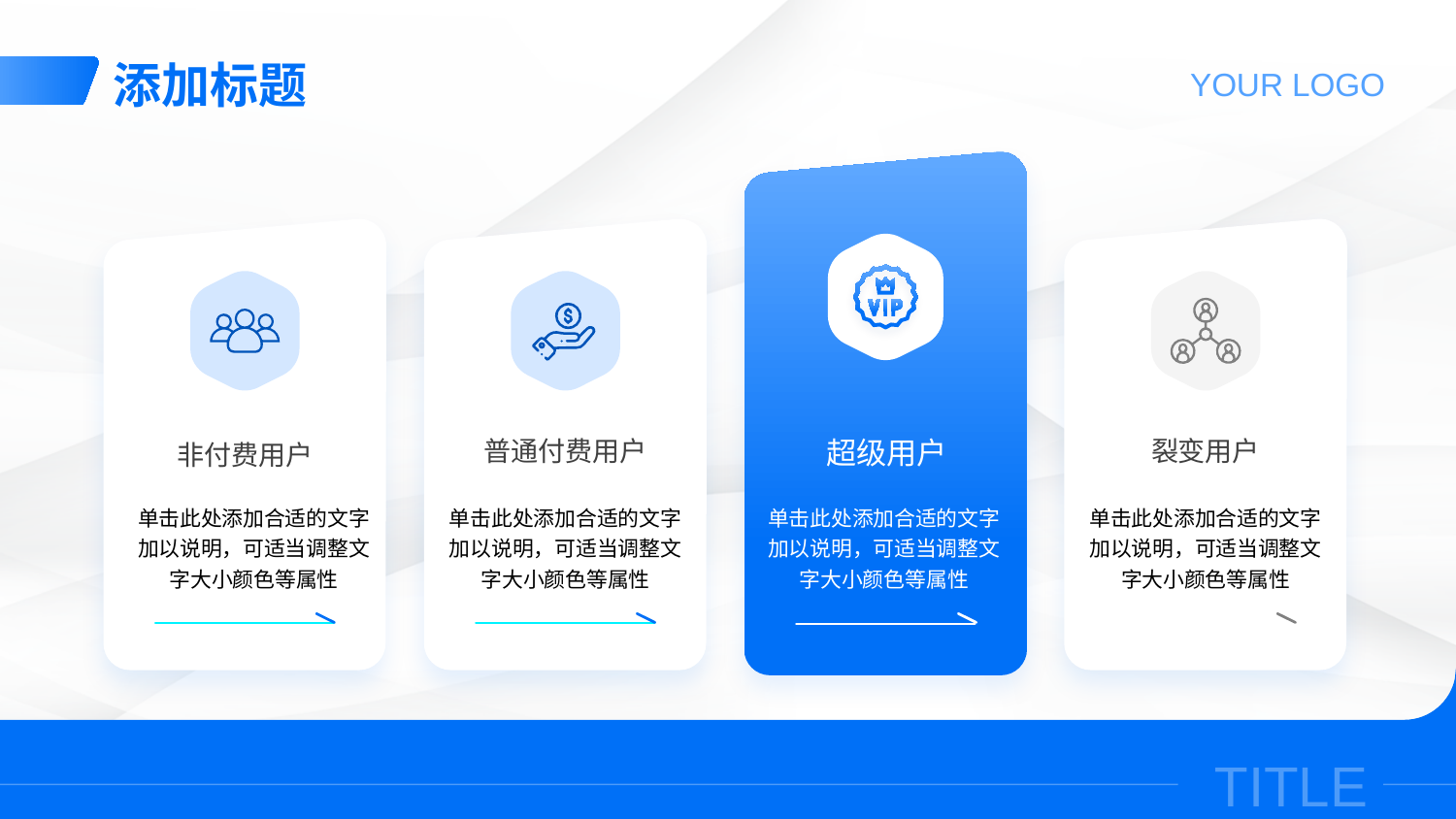

添加标题

YOUR LOGO

超级用户
单击此处添加合适的文字加以说明，可适当调整文字大小颜色等属性

非付费用户
单击此处添加合适的文字加以说明，可适当调整文字大小颜色等属性

普通付费用户
单击此处添加合适的文字加以说明，可适当调整文字大小颜色等属性

裂变用户
单击此处添加合适的文字加以说明，可适当调整文字大小颜色等属性
TITLE